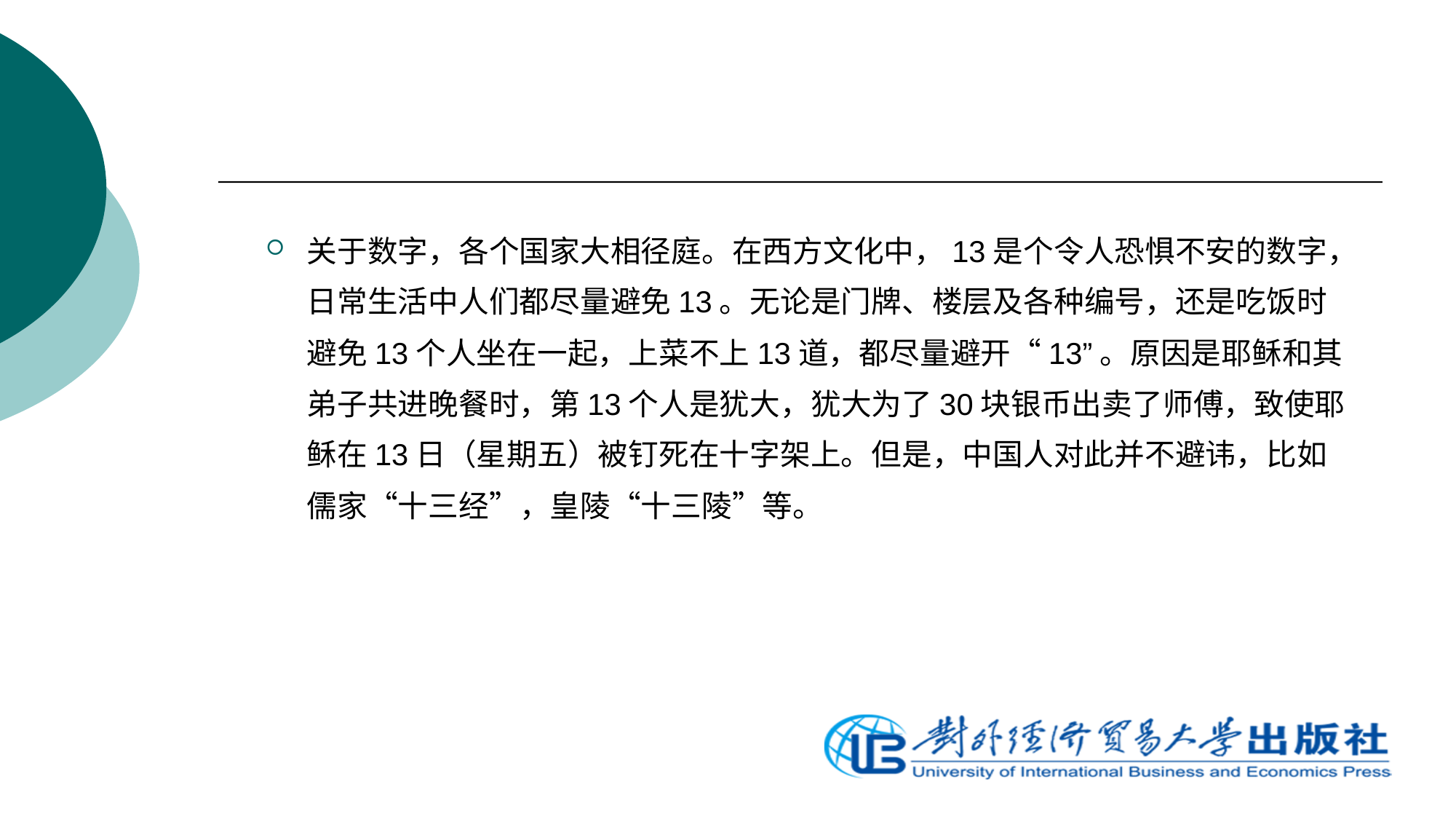

关于数字，各个国家大相径庭。在西方文化中，13是个令人恐惧不安的数字，日常生活中人们都尽量避免13。无论是门牌、楼层及各种编号，还是吃饭时避免13个人坐在一起，上菜不上13道，都尽量避开“13”。原因是耶稣和其弟子共进晚餐时，第13个人是犹大，犹大为了30块银币出卖了师傅，致使耶稣在13日（星期五）被钉死在十字架上。但是，中国人对此并不避讳，比如儒家“十三经”，皇陵“十三陵”等。